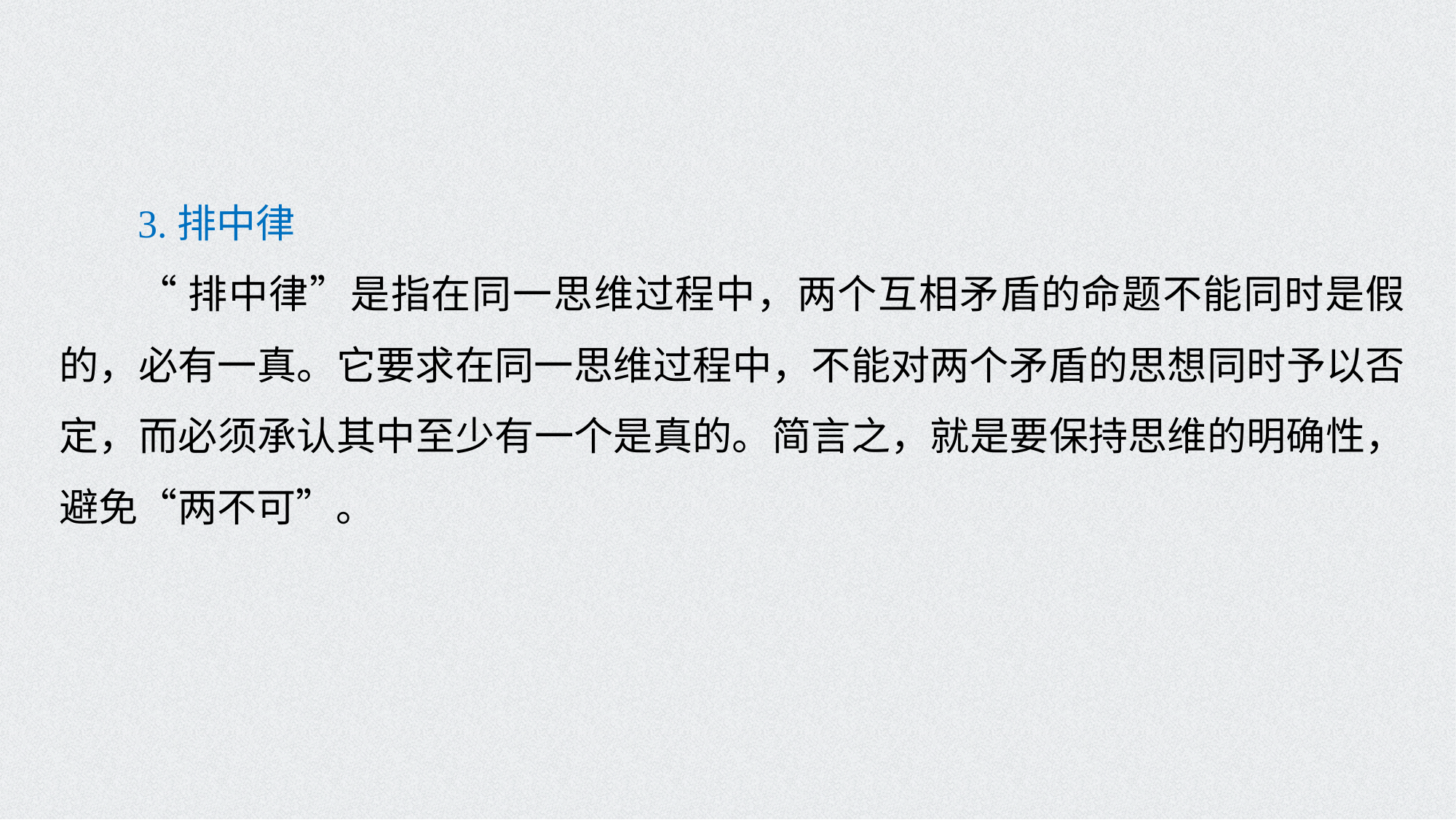

3.排中律
“排中律”是指在同一思维过程中，两个互相矛盾的命题不能同时是假的，必有一真。它要求在同一思维过程中，不能对两个矛盾的思想同时予以否定，而必须承认其中至少有一个是真的。简言之，就是要保持思维的明确性，避免“两不可”。